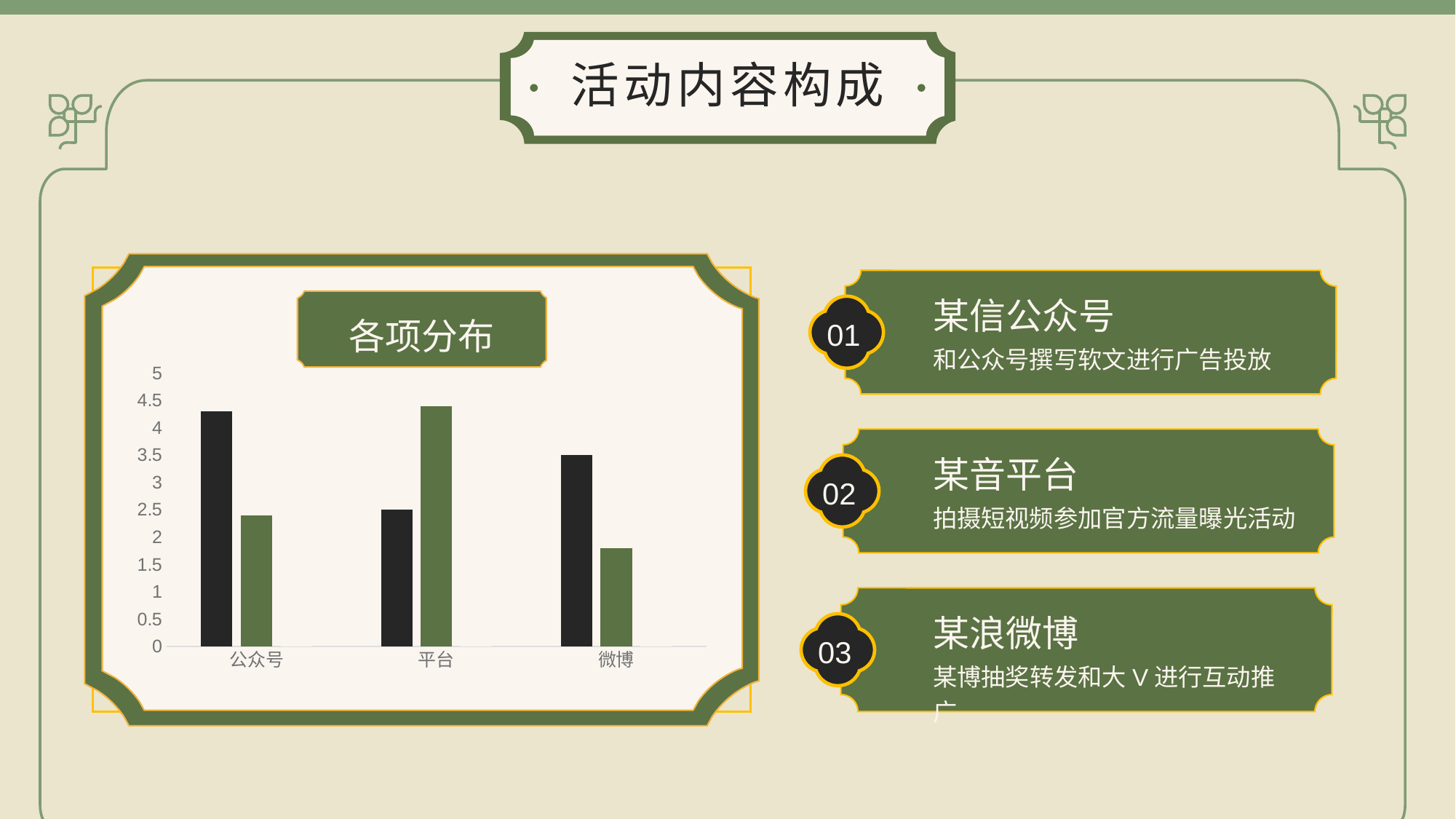

活动内容构成

某信公众号
和公众号撰写软文进行广告投放

01
各项分布

### Chart

| Category | 系列 1 | 系列 2 | 系列 3 |
|---|---|---|---|
| 公众号 | 4.3 | 2.4 | 2.0 |
| 平台 | 2.5 | 4.4 | 2.0 |
| 微博 | 3.5 | 1.8 | 3.0 |
某音平台
拍摄短视频参加官方流量曝光活动

02
某浪微博
某博抽奖转发和大V进行互动推广

03